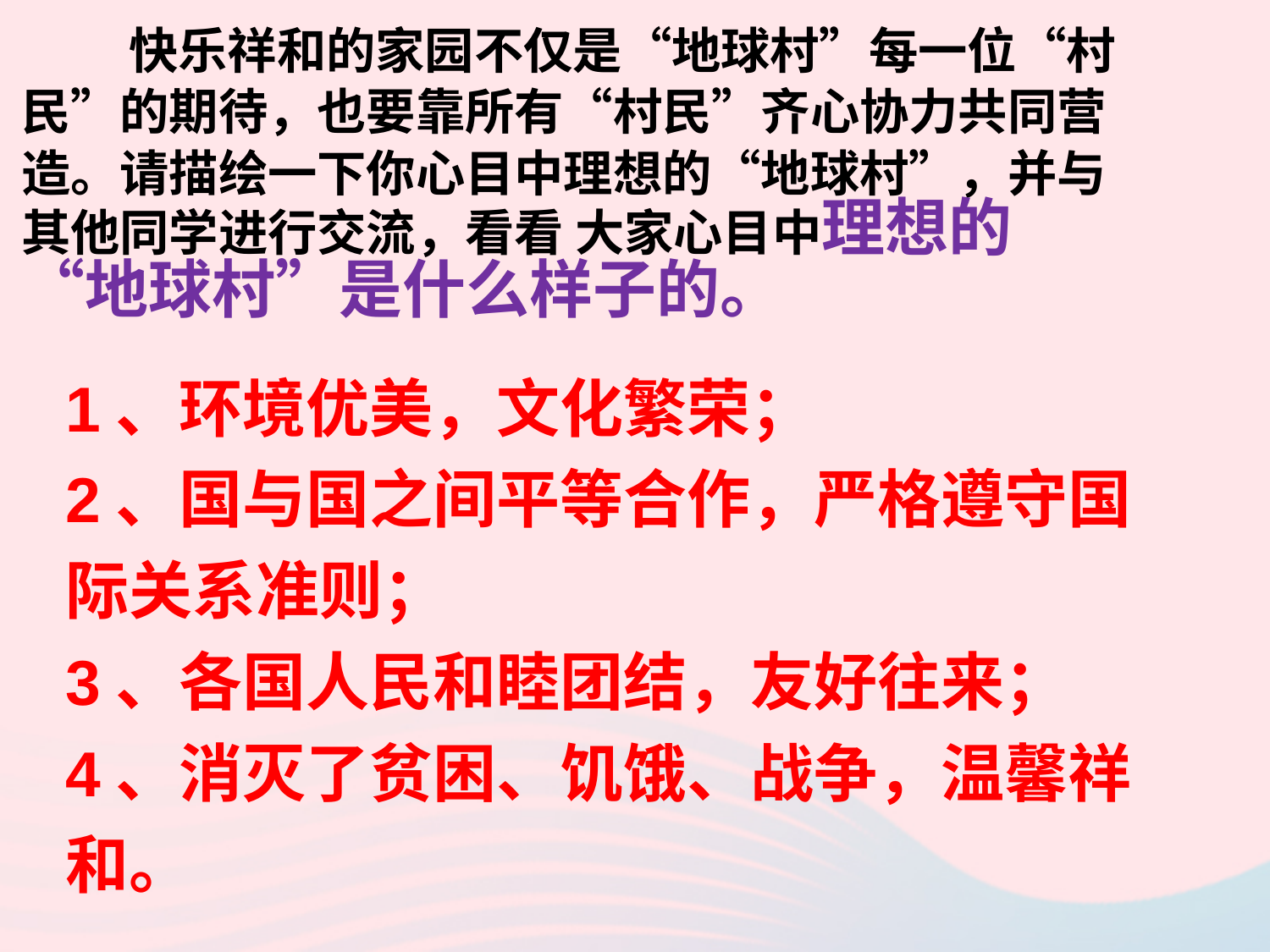

快乐祥和的家园不仅是“地球村”每一位“村民”的期待，也要靠所有“村民”齐心协力共同营造。请描绘一下你心目中理想的“地球村”，并与其他同学进行交流，看看 大家心目中理想的“地球村”是什么样子的。
1、环境优美，文化繁荣；
2、国与国之间平等合作，严格遵守国际关系准则；
3、各国人民和睦团结，友好往来；
4、消灭了贫困、饥饿、战争，温馨祥和。